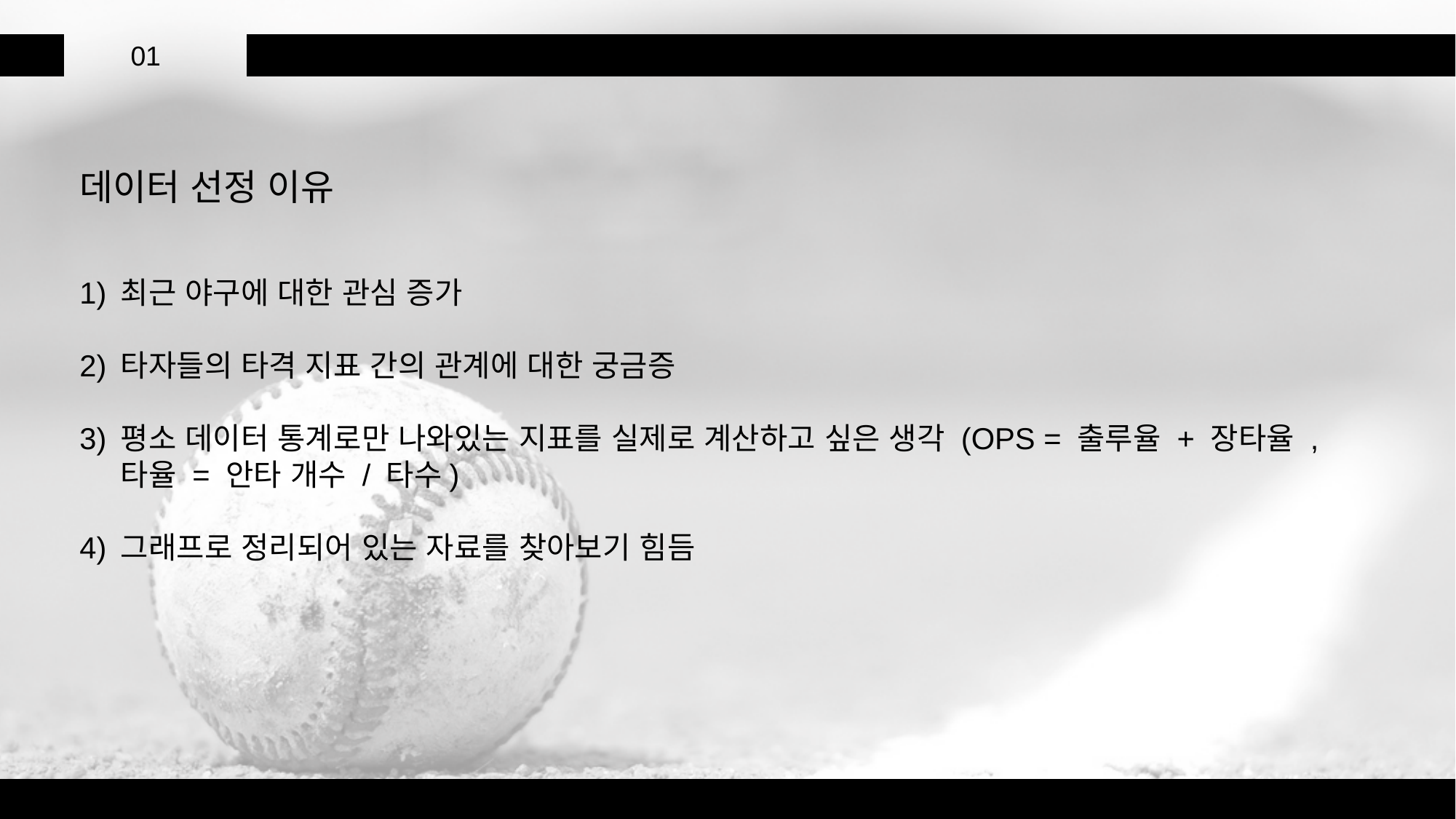

01
데이터 선정 이유

최근 야구에 대한 관심 증가

타자들의 타격 지표 간의 관계에 대한 궁금증

평소 데이터 통계로만 나와있는 지표를 실제로 계산하고 싶은 생각 (OPS = 출루율 + 장타율 , 타율 = 안타 개수 / 타수)

그래프로 정리되어 있는 자료를 찾아보기 힘듬